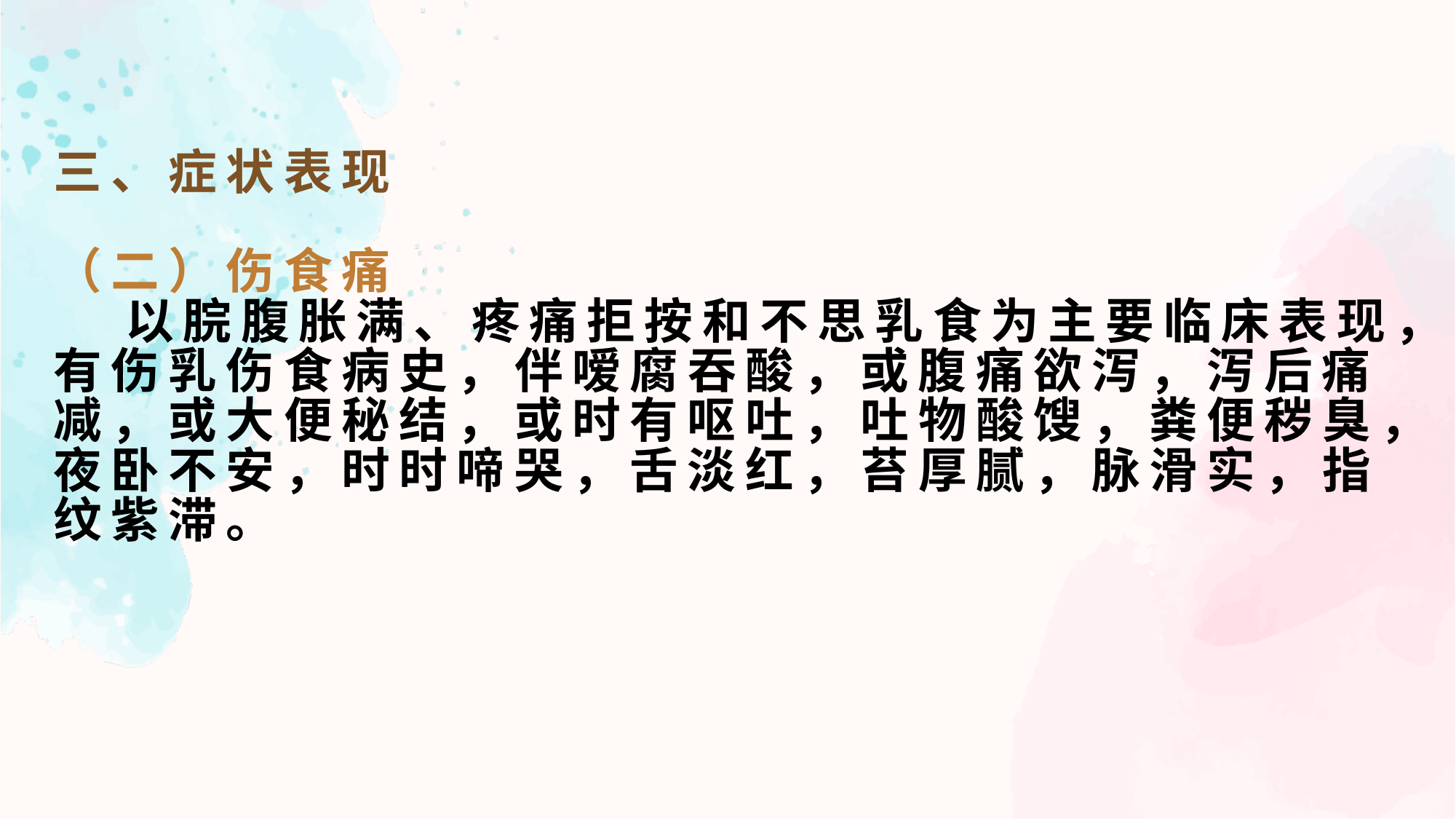

三、症状表现

（二）伤食痛
   以脘腹胀满、疼痛拒按和不思乳食为主要临床表现，有伤乳伤食病史，伴嗳腐吞酸，或腹痛欲泻，泻后痛减，或大便秘结，或时有呕吐，吐物酸馊，粪便秽臭，夜卧不安，时时啼哭，舌淡红，苔厚腻，脉滑实，指纹紫滞。